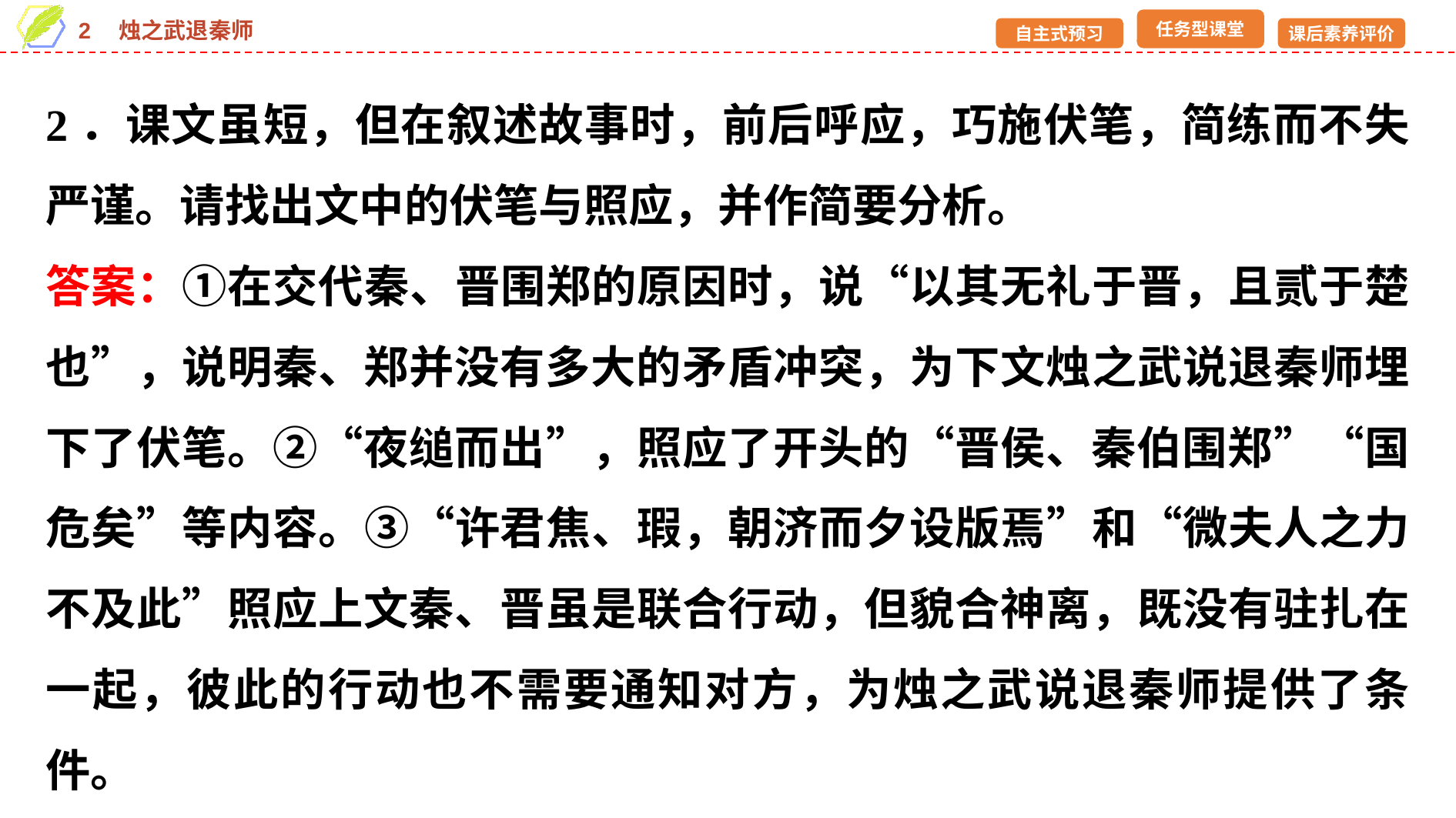

2．课文虽短，但在叙述故事时，前后呼应，巧施伏笔，简练而不失严谨。请找出文中的伏笔与照应，并作简要分析。
答案：①在交代秦、晋围郑的原因时，说“以其无礼于晋，且贰于楚也”，说明秦、郑并没有多大的矛盾冲突，为下文烛之武说退秦师埋下了伏笔。②“夜缒而出”，照应了开头的“晋侯、秦伯围郑”“国危矣”等内容。③“许君焦、瑕，朝济而夕设版焉”和“微夫人之力不及此”照应上文秦、晋虽是联合行动，但貌合神离，既没有驻扎在一起，彼此的行动也不需要通知对方，为烛之武说退秦师提供了条件。